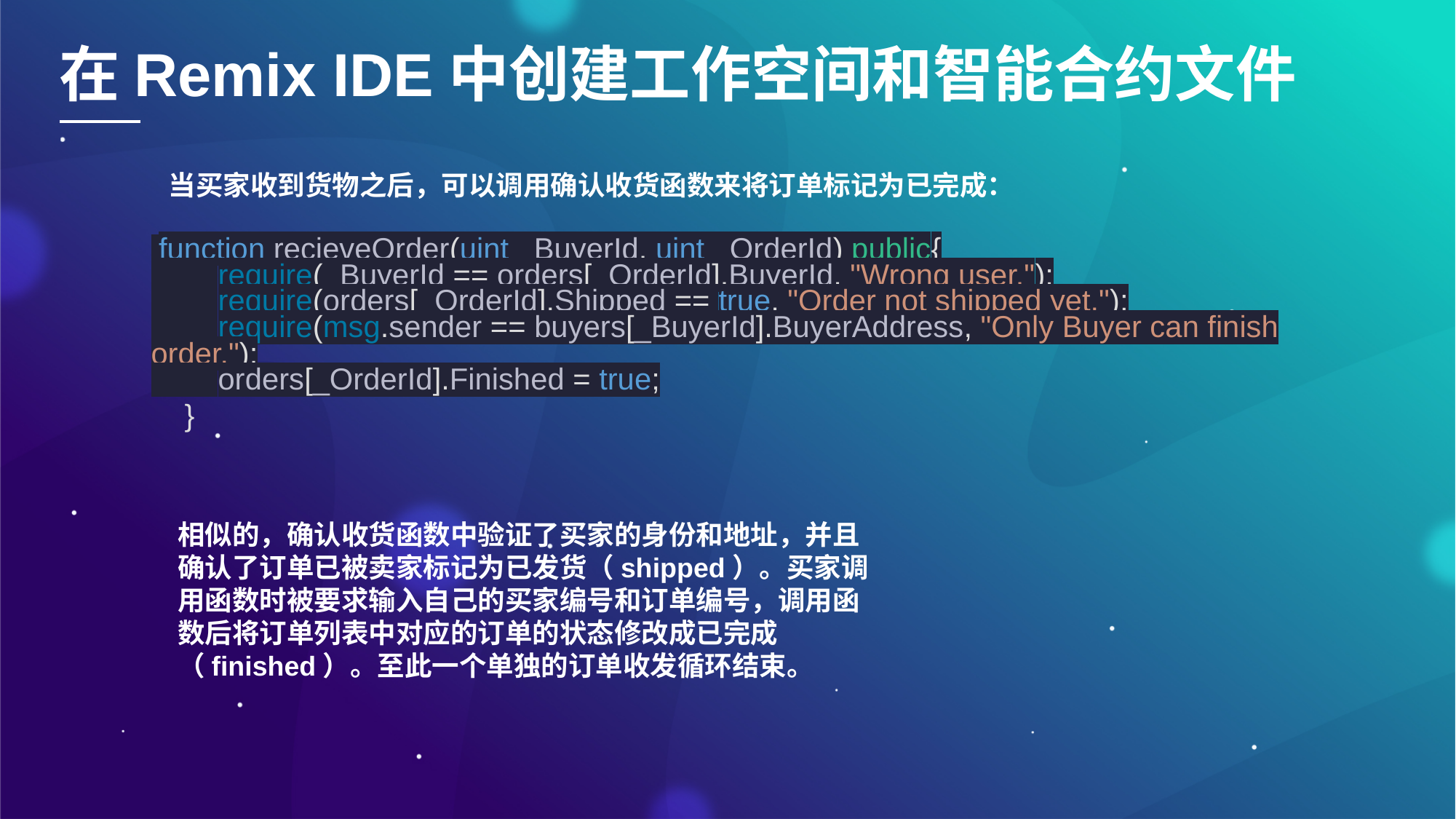

在Remix IDE中创建工作空间和智能合约文件
当买家收到货物之后，可以调用确认收货函数来将订单标记为已完成：
 function recieveOrder(uint _BuyerId, uint _OrderId) public{
        require(_BuyerId == orders[_OrderId].BuyerId, "Wrong user.");
        require(orders[_OrderId].Shipped == true, "Order not shipped yet.");
        require(msg.sender == buyers[_BuyerId].BuyerAddress, "Only Buyer can finish order.");
        orders[_OrderId].Finished = true;
    }
相似的，确认收货函数中验证了买家的身份和地址，并且确认了订单已被卖家标记为已发货（shipped）。买家调用函数时被要求输入自己的买家编号和订单编号，调用函数后将订单列表中对应的订单的状态修改成已完成（finished）。至此一个单独的订单收发循环结束。